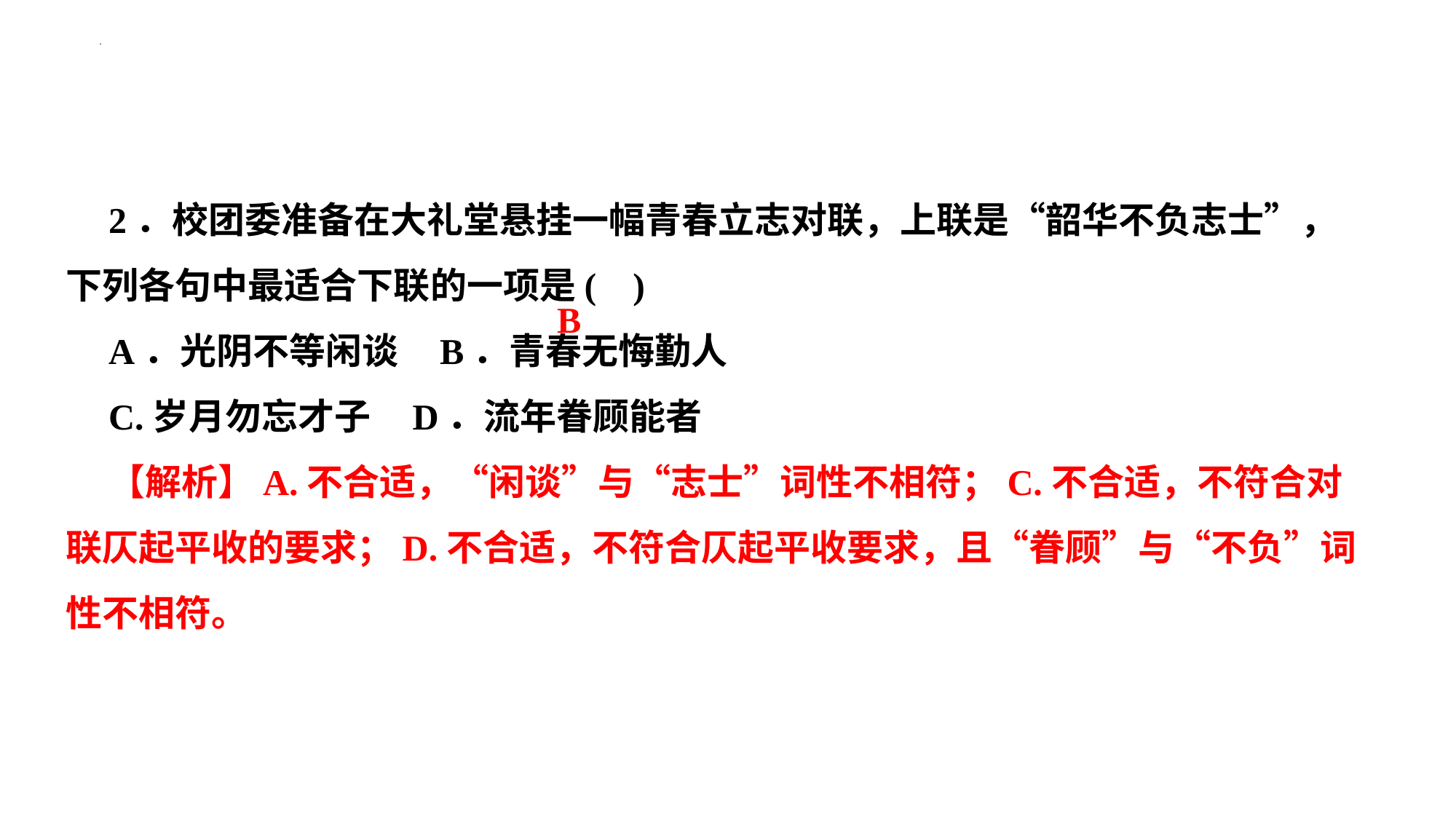

2．校团委准备在大礼堂悬挂一幅青春立志对联，上联是“韶华不负志士”，下列各句中最适合下联的一项是(    )
A．光阴不等闲谈    B．青春无悔勤人
C.岁月勿忘才子    D．流年眷顾能者
【解析】A.不合适，“闲谈”与“志士”词性不相符；C.不合适，不符合对联仄起平收的要求；D.不合适，不符合仄起平收要求，且“眷顾”与“不负”词性不相符。
B